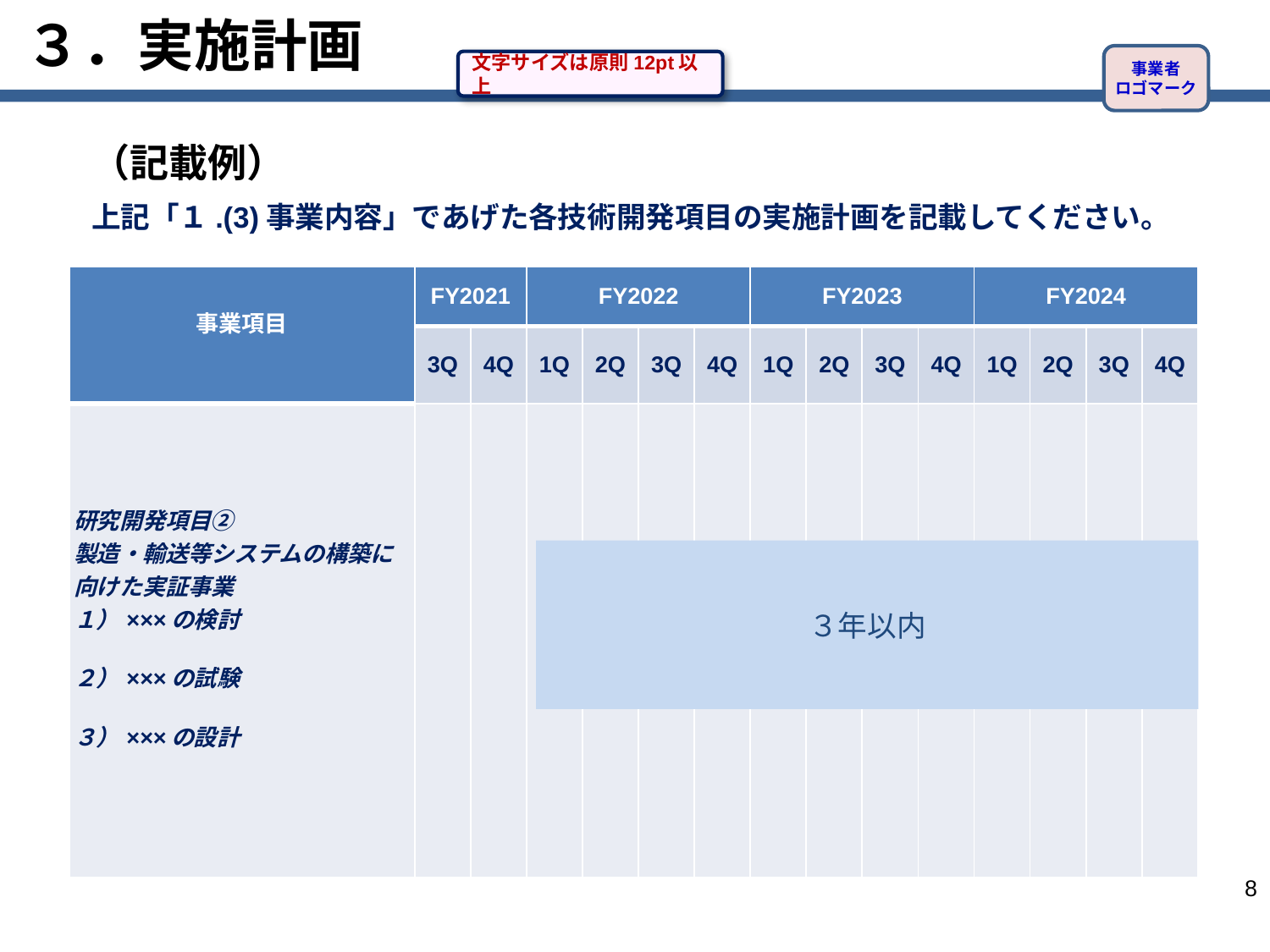

# ３．実施計画

事業者
ロゴマーク
文字サイズは原則12pt以上
（記載例）
上記「１.(3)事業内容」であげた各技術開発項目の実施計画を記載してください。
| 事業項目 | FY2021 |  | FY2022 |  |  |  | FY2023 |  |  |  | FY2024 |  |  |  |
| --- | --- | --- | --- | --- | --- | --- | --- | --- | --- | --- | --- | --- | --- | --- |
|  | 3Q | 4Q | 1Q | 2Q | 3Q | 4Q | 1Q | 2Q | 3Q | 4Q | 1Q | 2Q | 3Q | 4Q |
| 研究開発項目② 製造・輸送等システムの構築に 向けた実証事業 １）×××の検討 ２）×××の試験 ３）×××の設計 |  |  |  |  |  |  |  |  |  |  |  |  |  |  |
３年以内
8